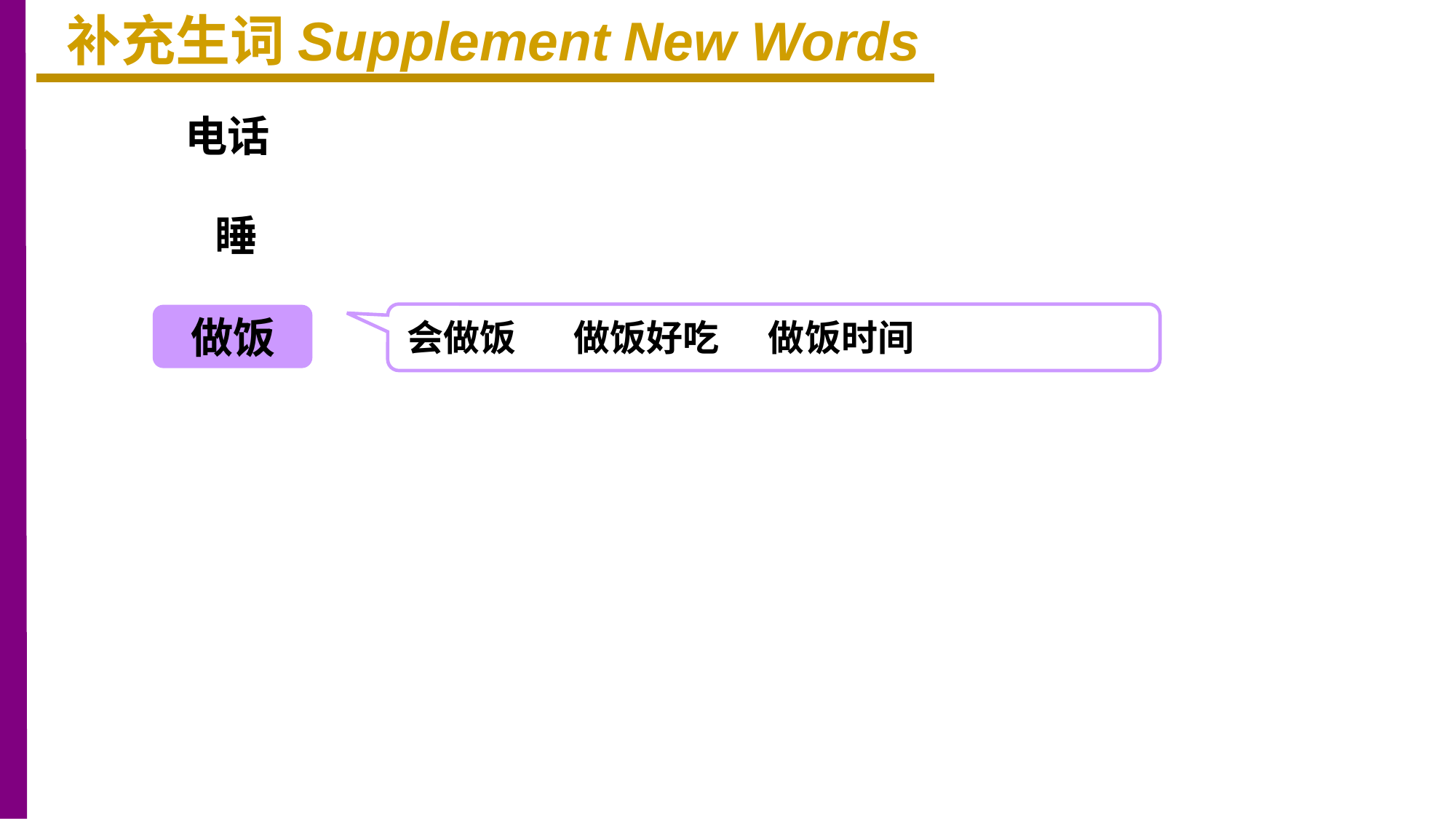

补充生词Supplement New Words
电话
睡

做饭
会做饭       做饭好吃      做饭时间